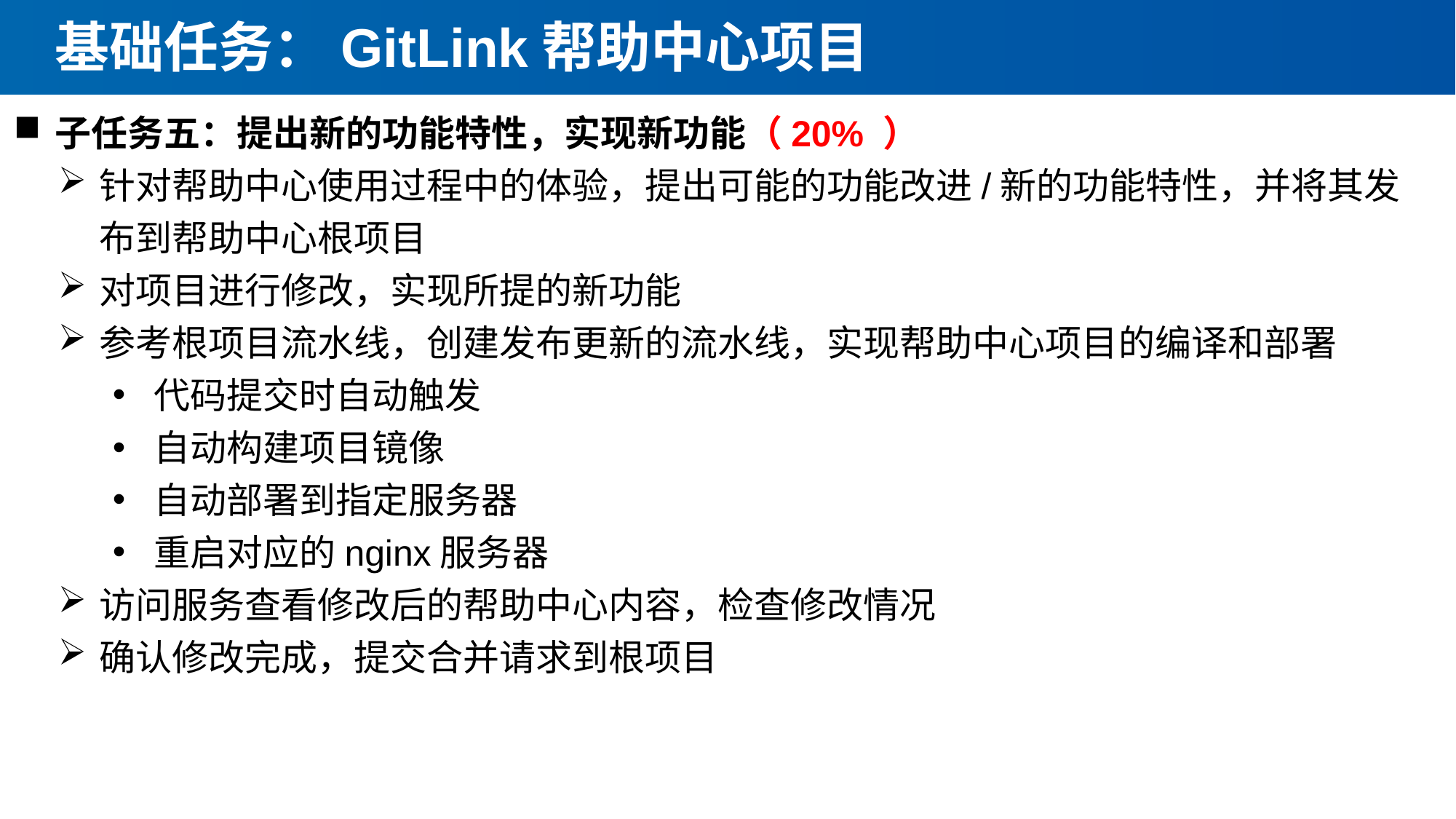

# 基础任务：GitLink帮助中心项目
子任务五：提出新的功能特性，实现新功能（20% ）
针对帮助中心使用过程中的体验，提出可能的功能改进/新的功能特性，并将其发布到帮助中心根项目
对项目进行修改，实现所提的新功能
参考根项目流水线，创建发布更新的流水线，实现帮助中心项目的编译和部署
代码提交时自动触发
自动构建项目镜像
自动部署到指定服务器
重启对应的nginx服务器
访问服务查看修改后的帮助中心内容，检查修改情况
确认修改完成，提交合并请求到根项目